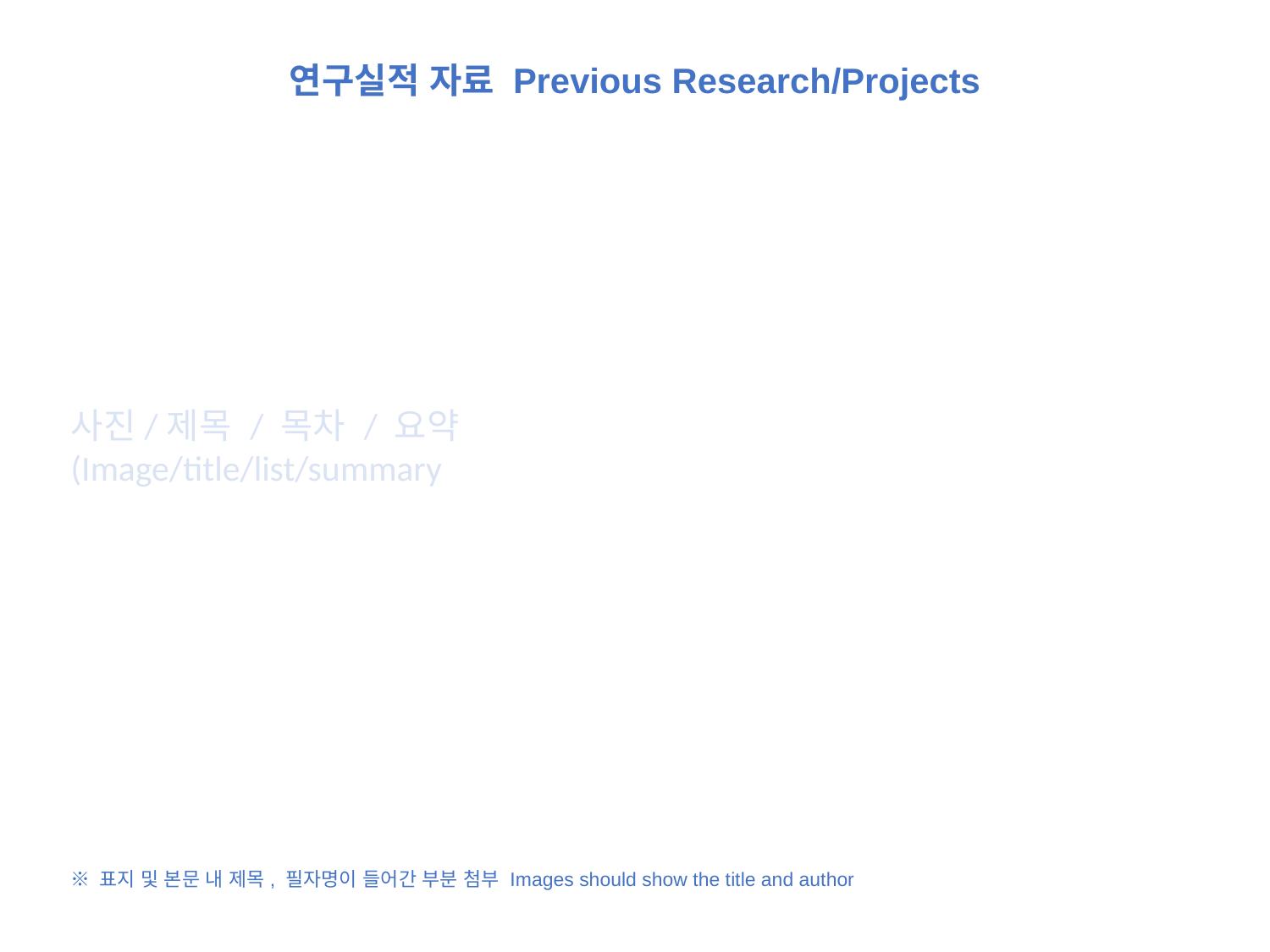

연구실적 자료 Previous Research/Projects
사진/제목 / 목차 / 요약
(Image/title/list/summary
※ 표지 및 본문 내 제목, 필자명이 들어간 부분 첨부 Images should show the title and author